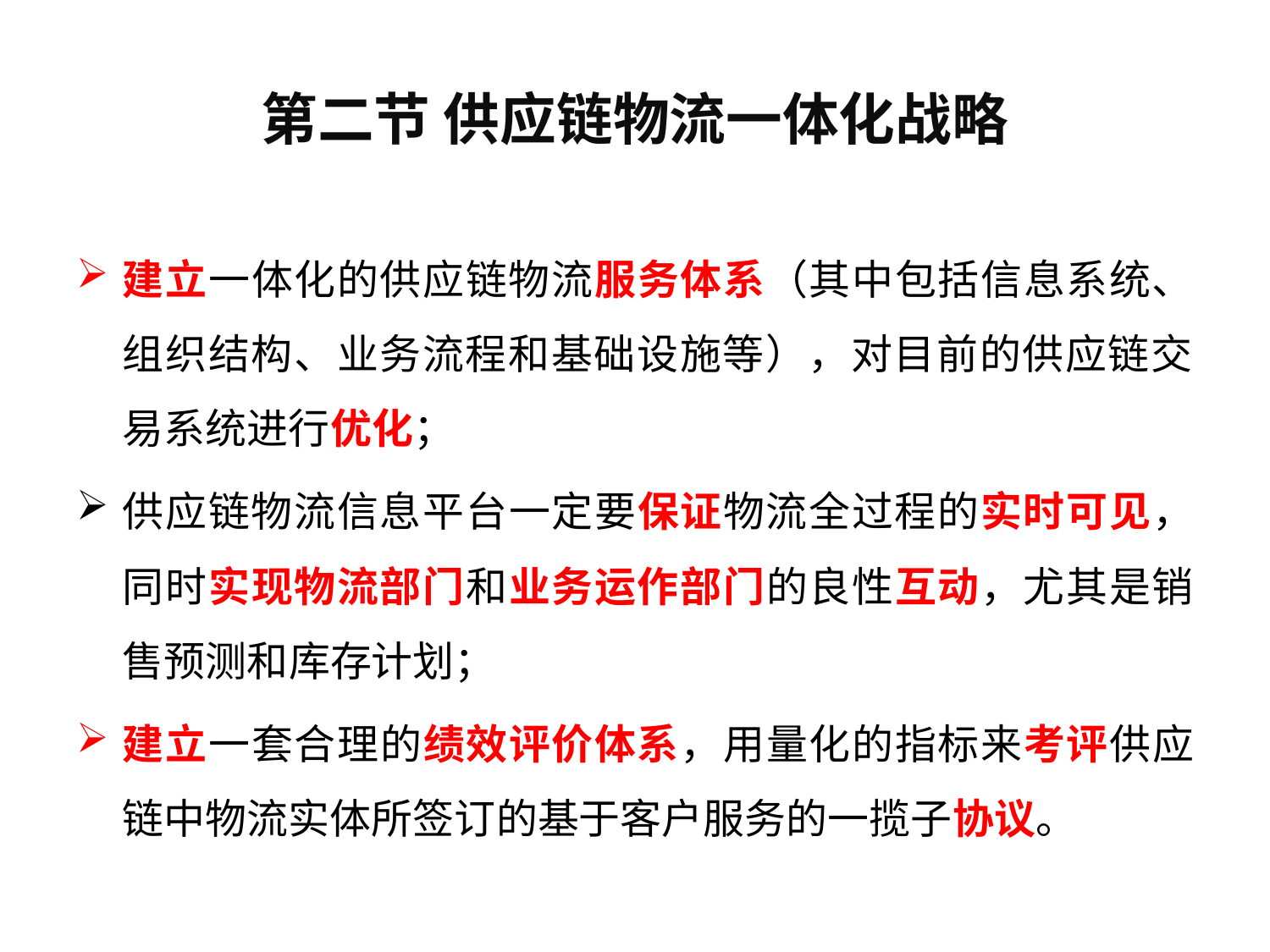

# 第二节 供应链物流一体化战略
建立一体化的供应链物流服务体系（其中包括信息系统、组织结构、业务流程和基础设施等），对目前的供应链交易系统进行优化；
供应链物流信息平台一定要保证物流全过程的实时可见，同时实现物流部门和业务运作部门的良性互动，尤其是销售预测和库存计划；
建立一套合理的绩效评价体系，用量化的指标来考评供应链中物流实体所签订的基于客户服务的一揽子协议。